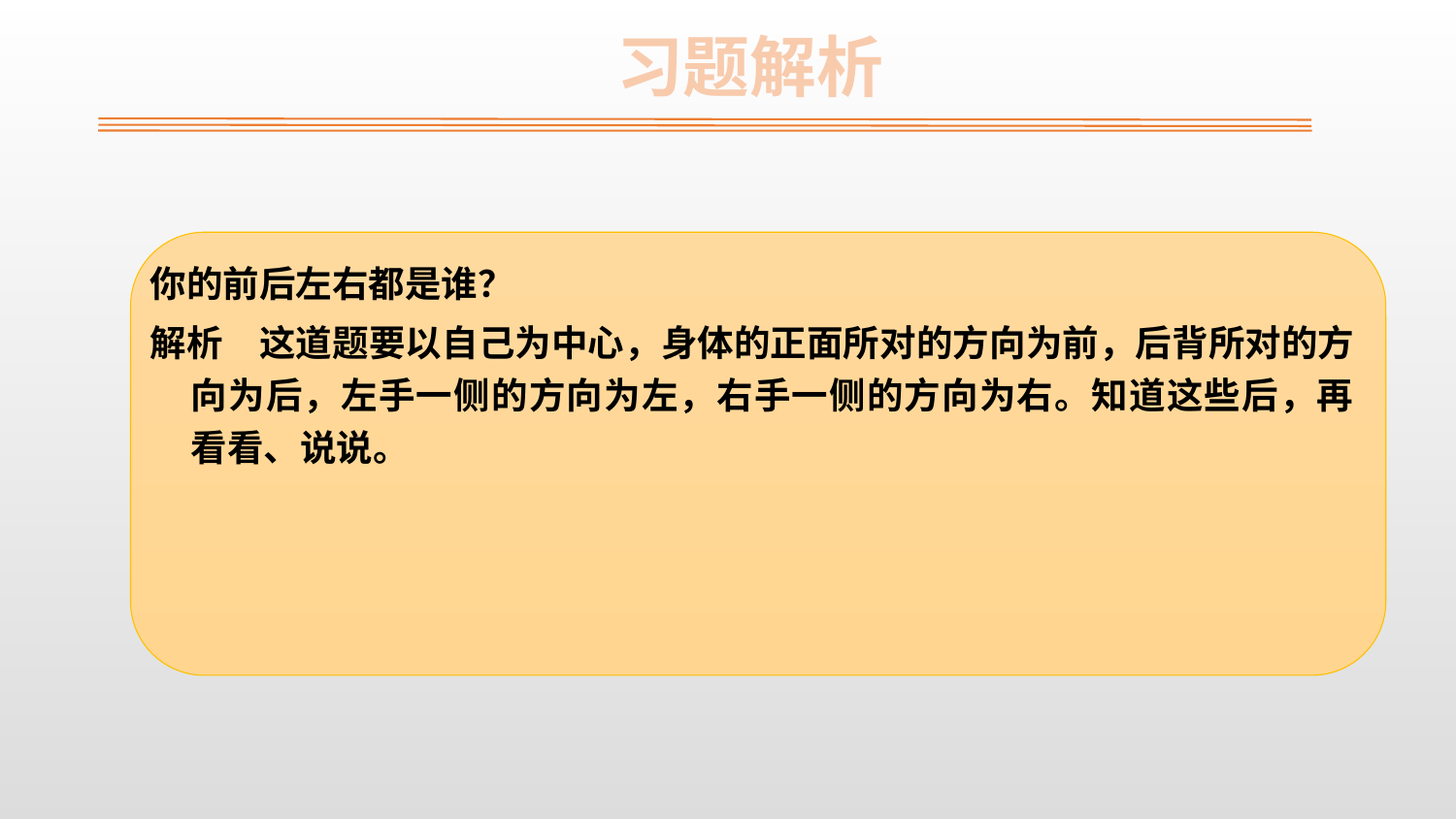

习题解析

你的前后左右都是谁？
解析　这道题要以自己为中心，身体的正面所对的方向为前，后背所对的方向为后，左手一侧的方向为左，右手一侧的方向为右。知道这些后，再看看、说说。